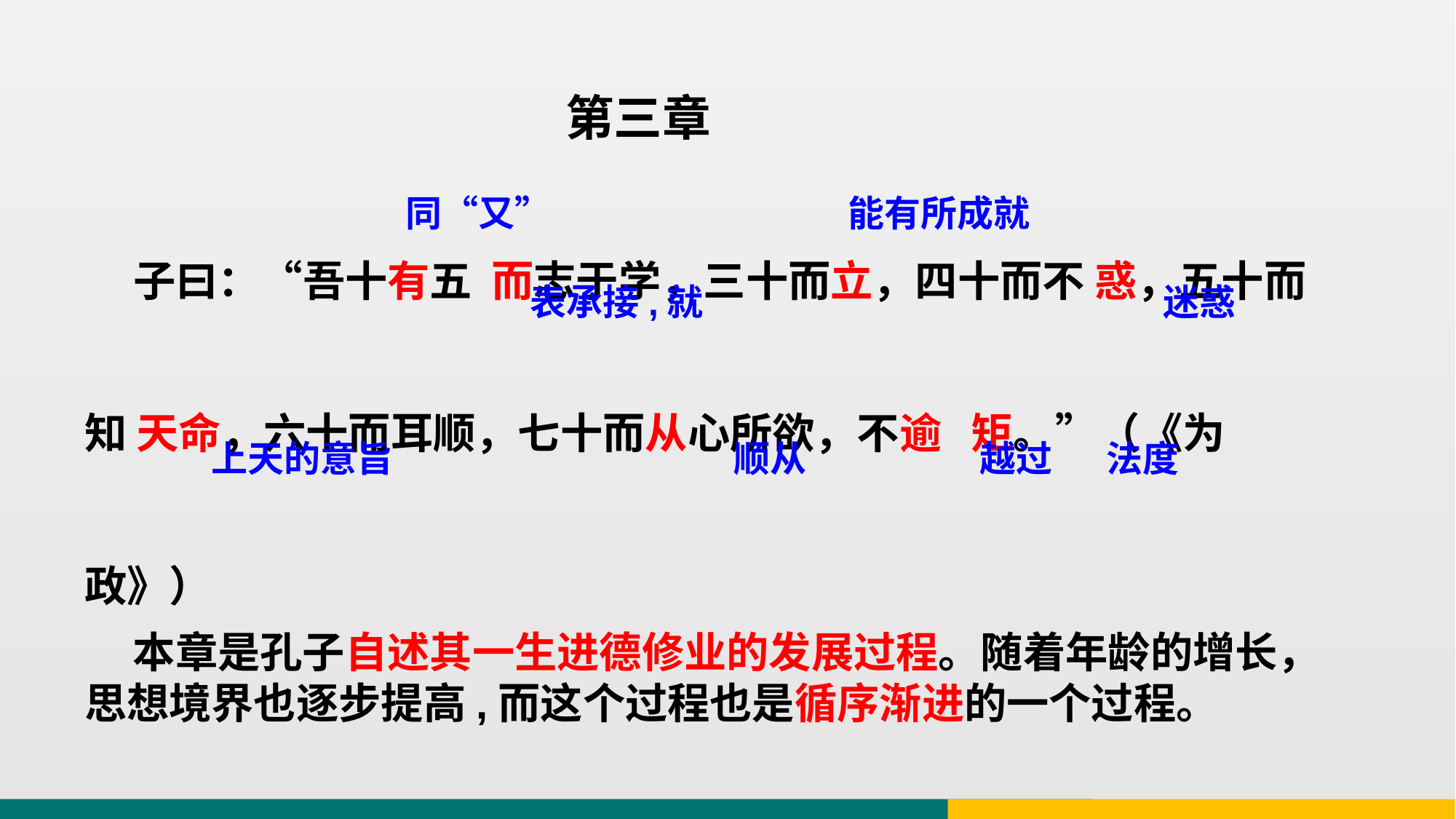

第三章
    子曰：“吾十有五  而志于学，三十而立，四十而不 惑，五十而知 天命，六十而耳顺，七十而从心所欲，不逾   矩。”（《为政》）
同“又”
能有所成就
表承接,就
迷惑
顺从
法度
上天的意旨
越过
    本章是孔子自述其一生进德修业的发展过程。随着年龄的增长，思想境界也逐步提高,而这个过程也是循序渐进的一个过程。